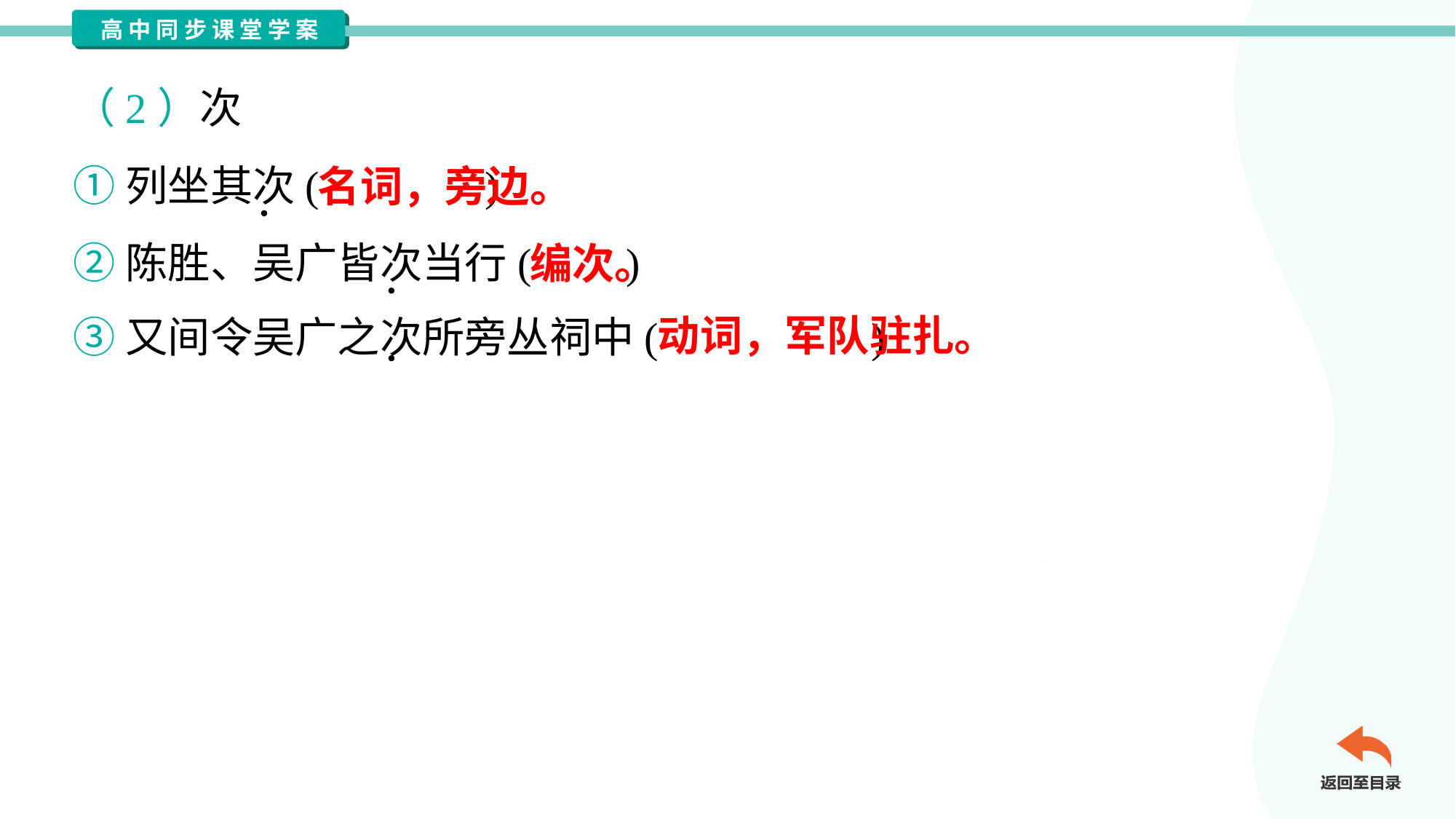

（2）次
①列坐其次(              )
②陈胜、吴广皆次当行(        )
③又间令吴广之次所旁丛祠中(                  )
名词，旁边。
编次。

动词，军队驻扎。